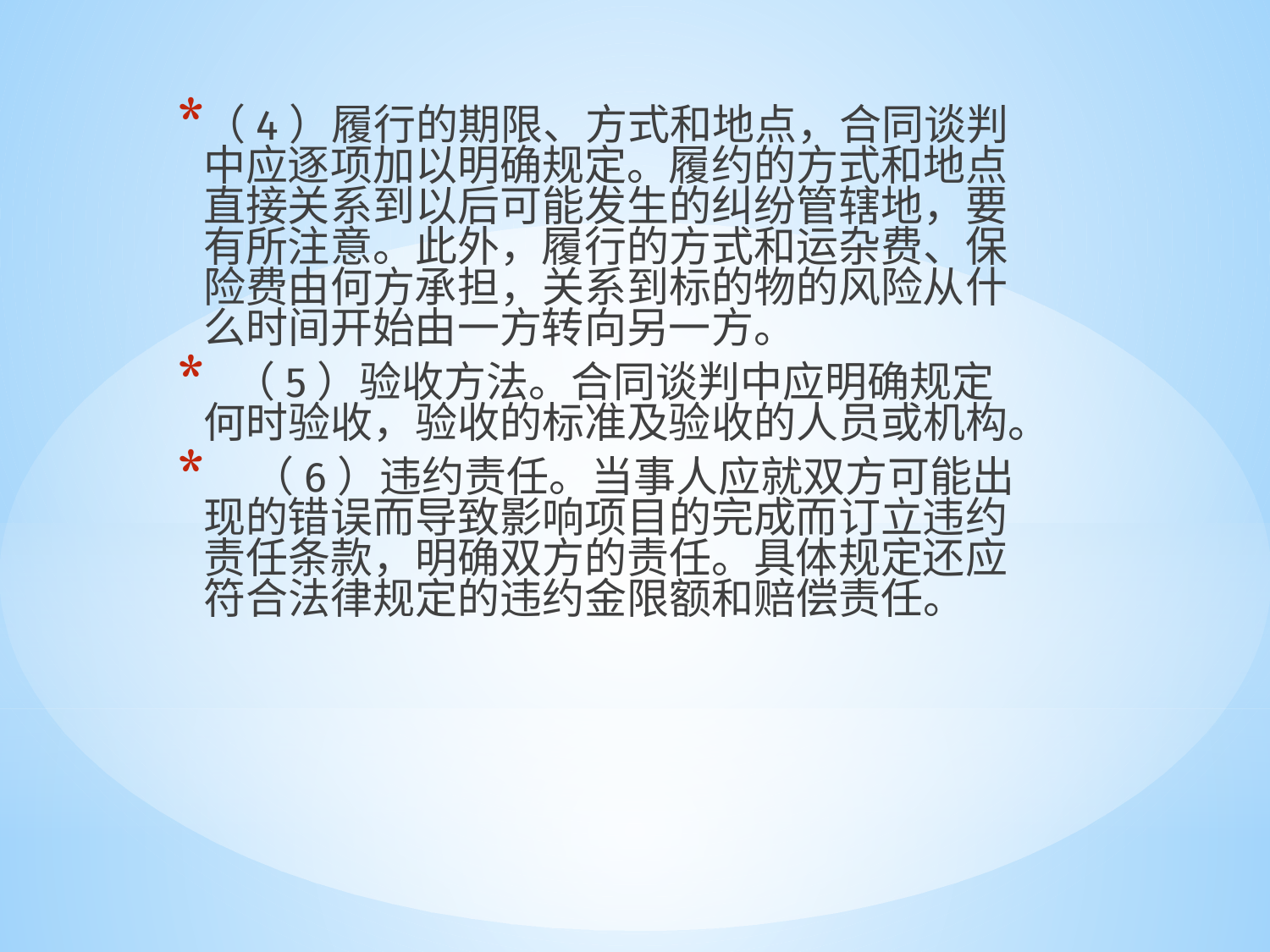

（4）履行的期限、方式和地点，合同谈判中应逐项加以明确规定。履约的方式和地点直接关系到以后可能发生的纠纷管辖地，要有所注意。此外，履行的方式和运杂费、保险费由何方承担，关系到标的物的风险从什么时间开始由一方转向另一方。
  （5）验收方法。合同谈判中应明确规定何时验收，验收的标准及验收的人员或机构。
    （6）违约责任。当事人应就双方可能出现的错误而导致影响项目的完成而订立违约责任条款，明确双方的责任。具体规定还应符合法律规定的违约金限额和赔偿责任。
#